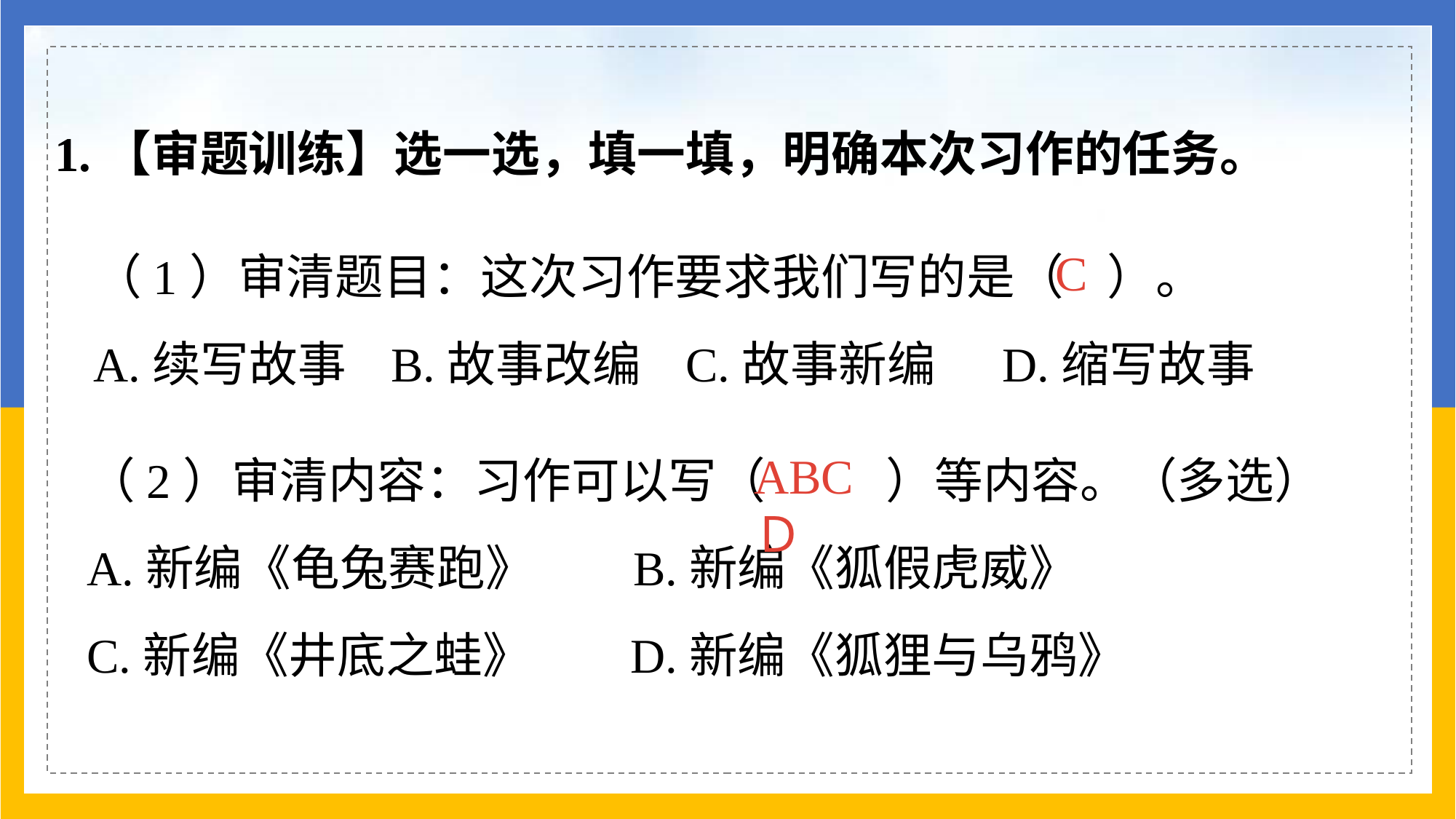

1.【审题训练】选一选，填一填，明确本次习作的任务。
（1）审清题目：这次习作要求我们写的是（    ）。
A.续写故事   B.故事改编   C.故事新编     D.缩写故事
C
（2）审清内容：习作可以写（           ）等内容。（多选）
A.新编《龟兔赛跑》        B.新编《狐假虎威》
C.新编《井底之蛙》        D.新编《狐狸与乌鸦》
ABCＤ